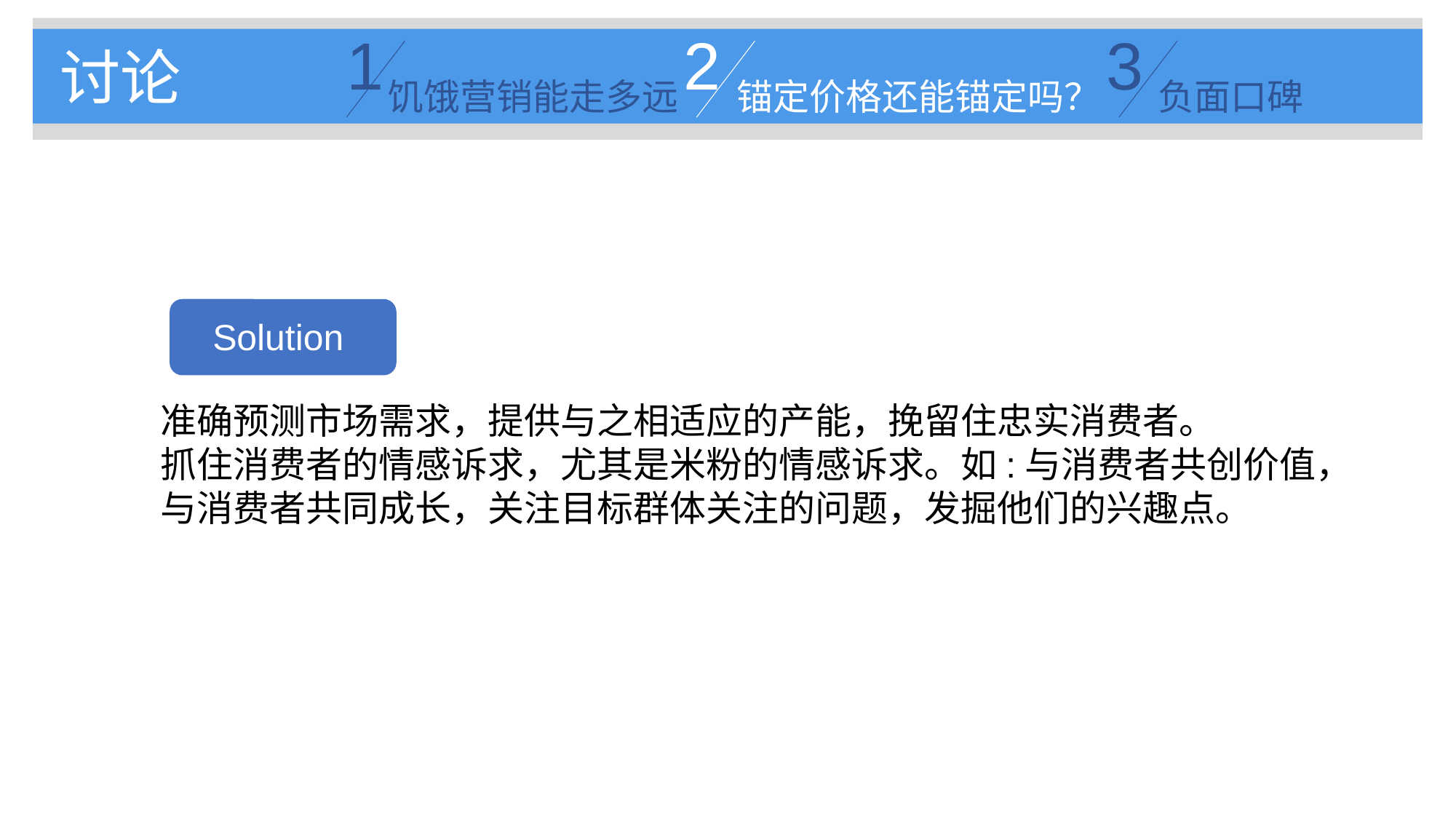

1
饥饿营销能走多远
2

锚定价格还能锚定吗？
3

负面口碑

讨论

Solution
准确预测市场需求，提供与之相适应的产能，挽留住忠实消费者。
抓住消费者的情感诉求，尤其是米粉的情感诉求。如:与消费者共创价值，与消费者共同成长，关注目标群体关注的问题，发掘他们的兴趣点。